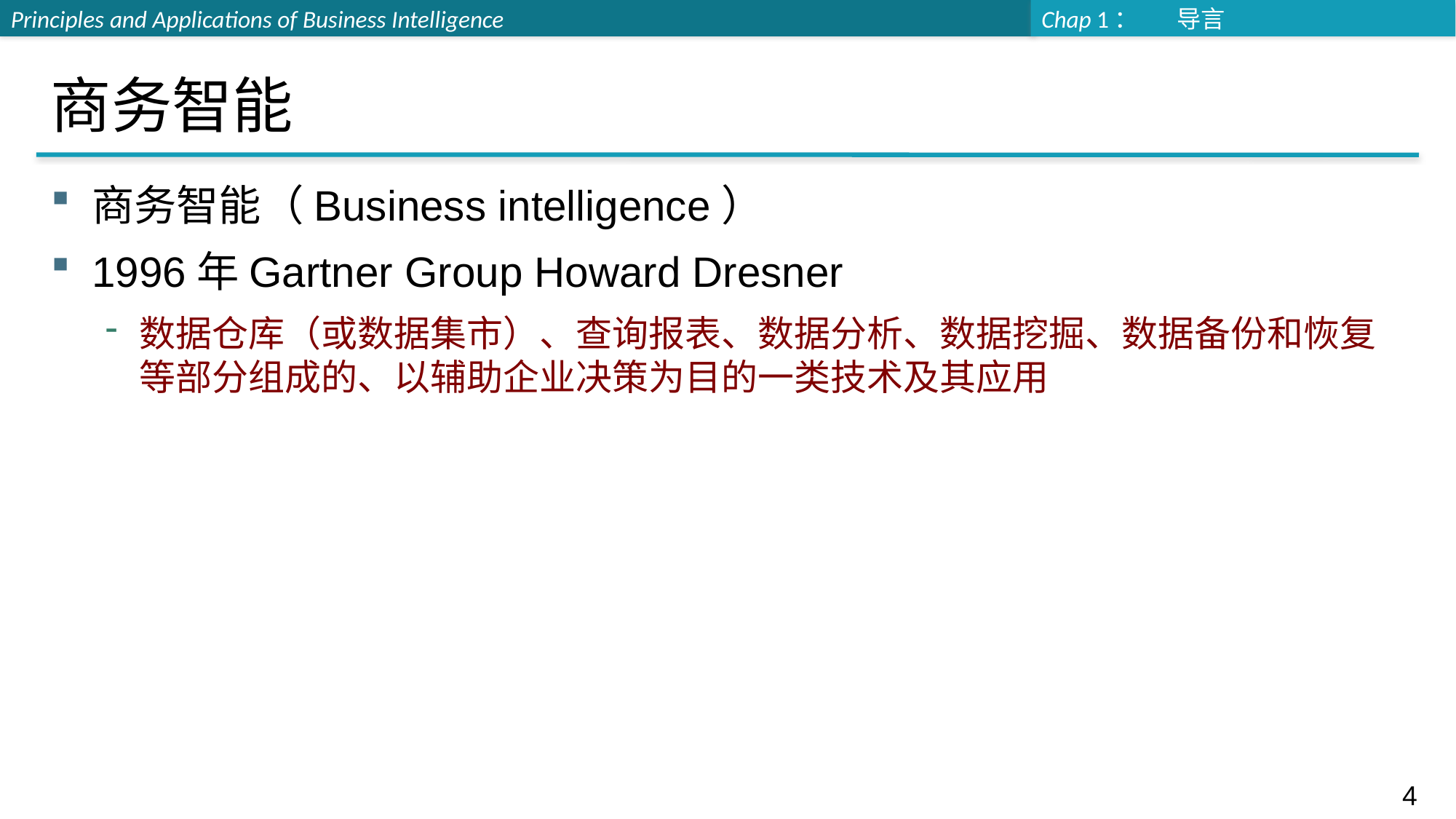

# 商务智能
商务智能（Business intelligence）
1996年Gartner Group Howard Dresner
数据仓库（或数据集市）、查询报表、数据分析、数据挖掘、数据备份和恢复等部分组成的、以辅助企业决策为目的一类技术及其应用